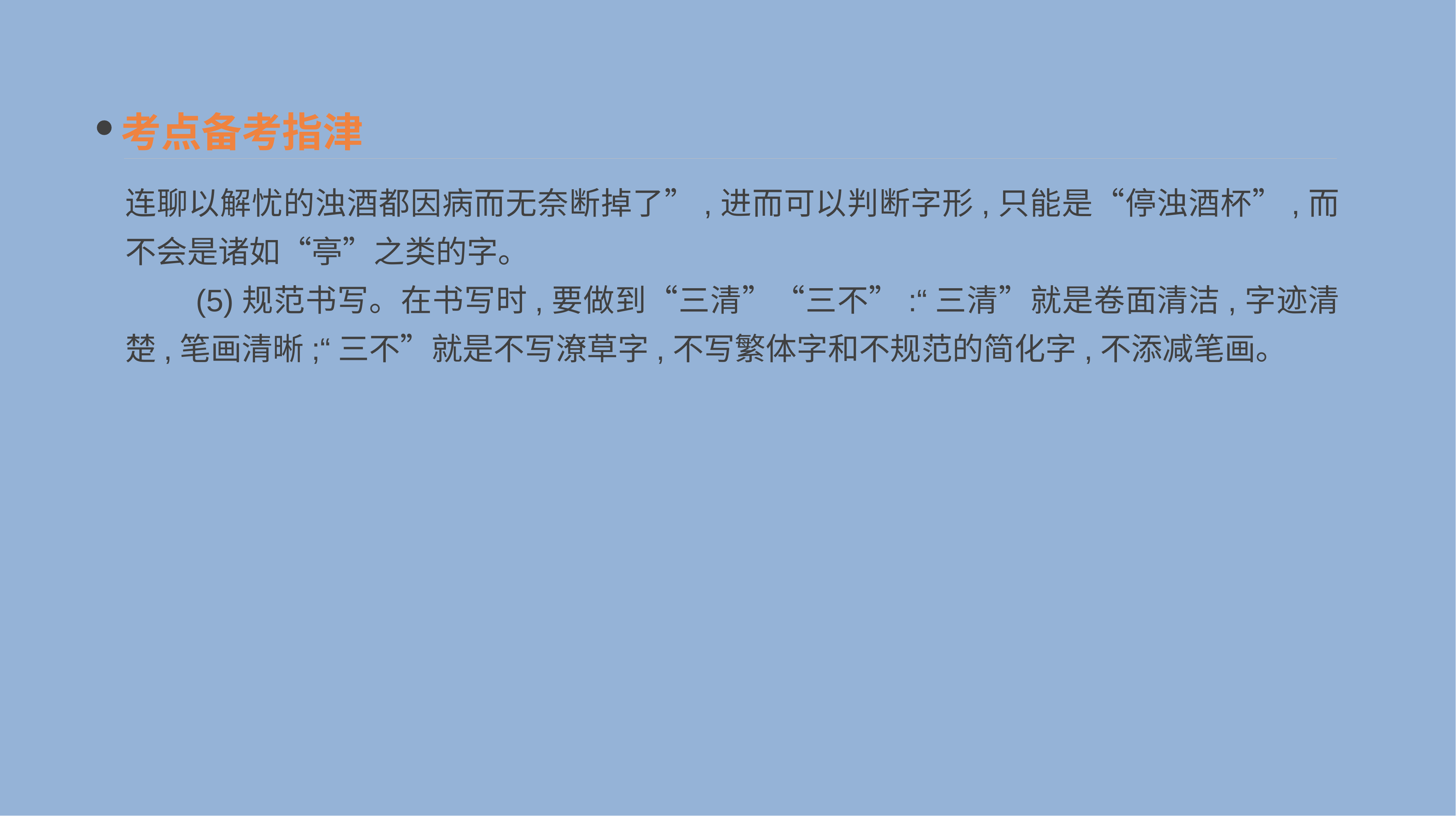

考点备考指津

连聊以解忧的浊酒都因病而无奈断掉了”,进而可以判断字形,只能是“停浊酒杯”,而不会是诸如“亭”之类的字。
　　(5)规范书写。在书写时,要做到“三清”“三不”:“三清”就是卷面清洁,字迹清楚,笔画清晰;“三不”就是不写潦草字,不写繁体字和不规范的简化字,不添减笔画。